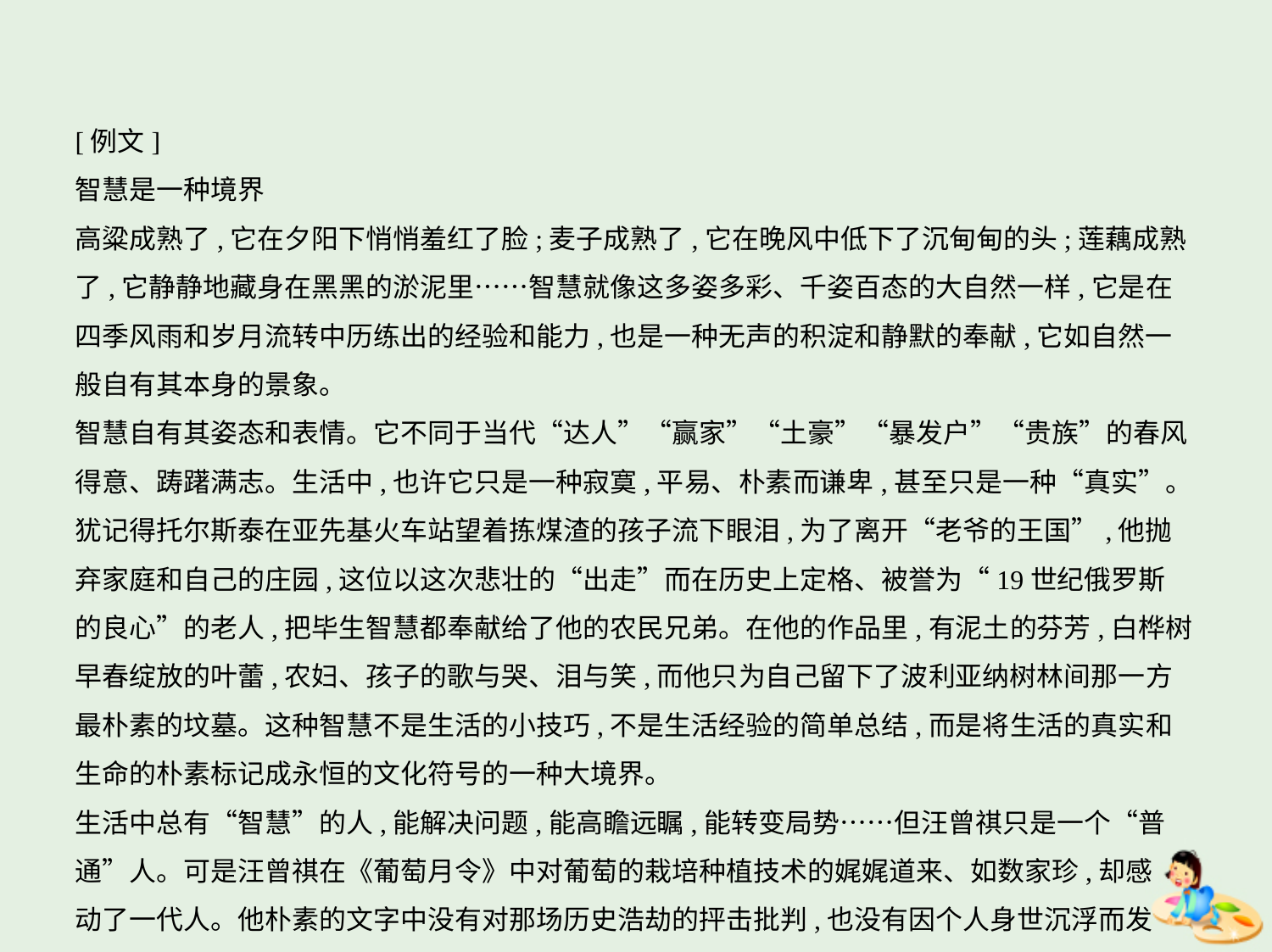

[例文]
智慧是一种境界
高粱成熟了,它在夕阳下悄悄羞红了脸;麦子成熟了,它在晚风中低下了沉甸甸的头;莲藕成熟
了,它静静地藏身在黑黑的淤泥里……智慧就像这多姿多彩、千姿百态的大自然一样,它是在
四季风雨和岁月流转中历练出的经验和能力,也是一种无声的积淀和静默的奉献,它如自然一
般自有其本身的景象。
智慧自有其姿态和表情。它不同于当代“达人”“赢家”“土豪”“暴发户”“贵族”的春风得意、踌躇满志。生活中,也许它只是一种寂寞,平易、朴素而谦卑,甚至只是一种“真实”。
犹记得托尔斯泰在亚先基火车站望着拣煤渣的孩子流下眼泪,为了离开“老爷的王国”,他抛
弃家庭和自己的庄园,这位以这次悲壮的“出走”而在历史上定格、被誉为“19世纪俄罗斯
的良心”的老人,把毕生智慧都奉献给了他的农民兄弟。在他的作品里,有泥土的芬芳,白桦树
早春绽放的叶蕾,农妇、孩子的歌与哭、泪与笑,而他只为自己留下了波利亚纳树林间那一方
最朴素的坟墓。这种智慧不是生活的小技巧,不是生活经验的简单总结,而是将生活的真实和
生命的朴素标记成永恒的文化符号的一种大境界。
生活中总有“智慧”的人,能解决问题,能高瞻远瞩,能转变局势……但汪曾祺只是一个“普
通”人。可是汪曾祺在《葡萄月令》中对葡萄的栽培种植技术的娓娓道来、如数家珍,却感
动了一代人。他朴素的文字中没有对那场历史浩劫的抨击批判,也没有因个人身世沉浮而发